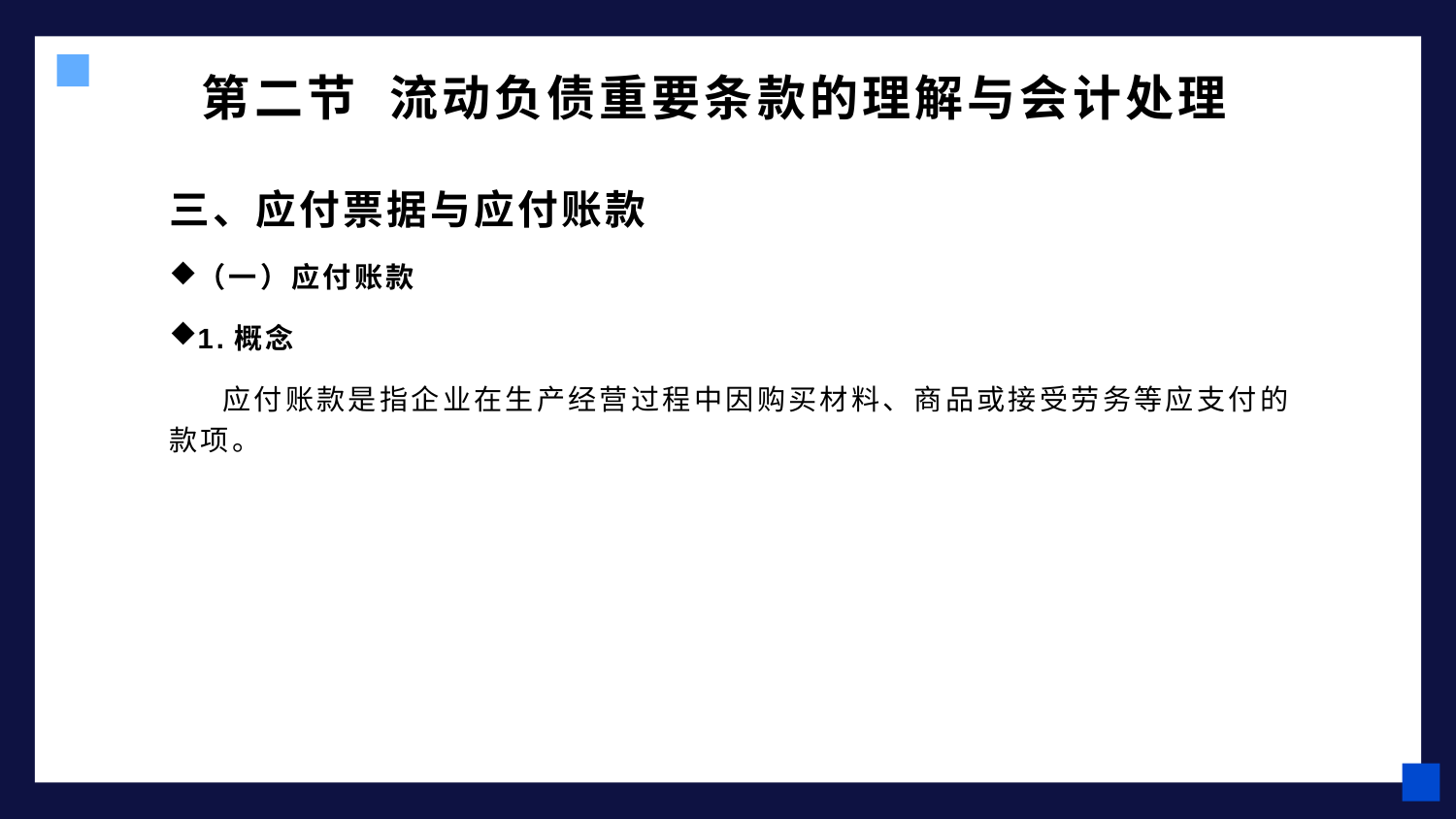

# 第二节  流动负债重要条款的理解与会计处理
三、应付票据与应付账款
（一）应付账款
1.概念
     应付账款是指企业在生产经营过程中因购买材料、商品或接受劳务等应支付的款项。